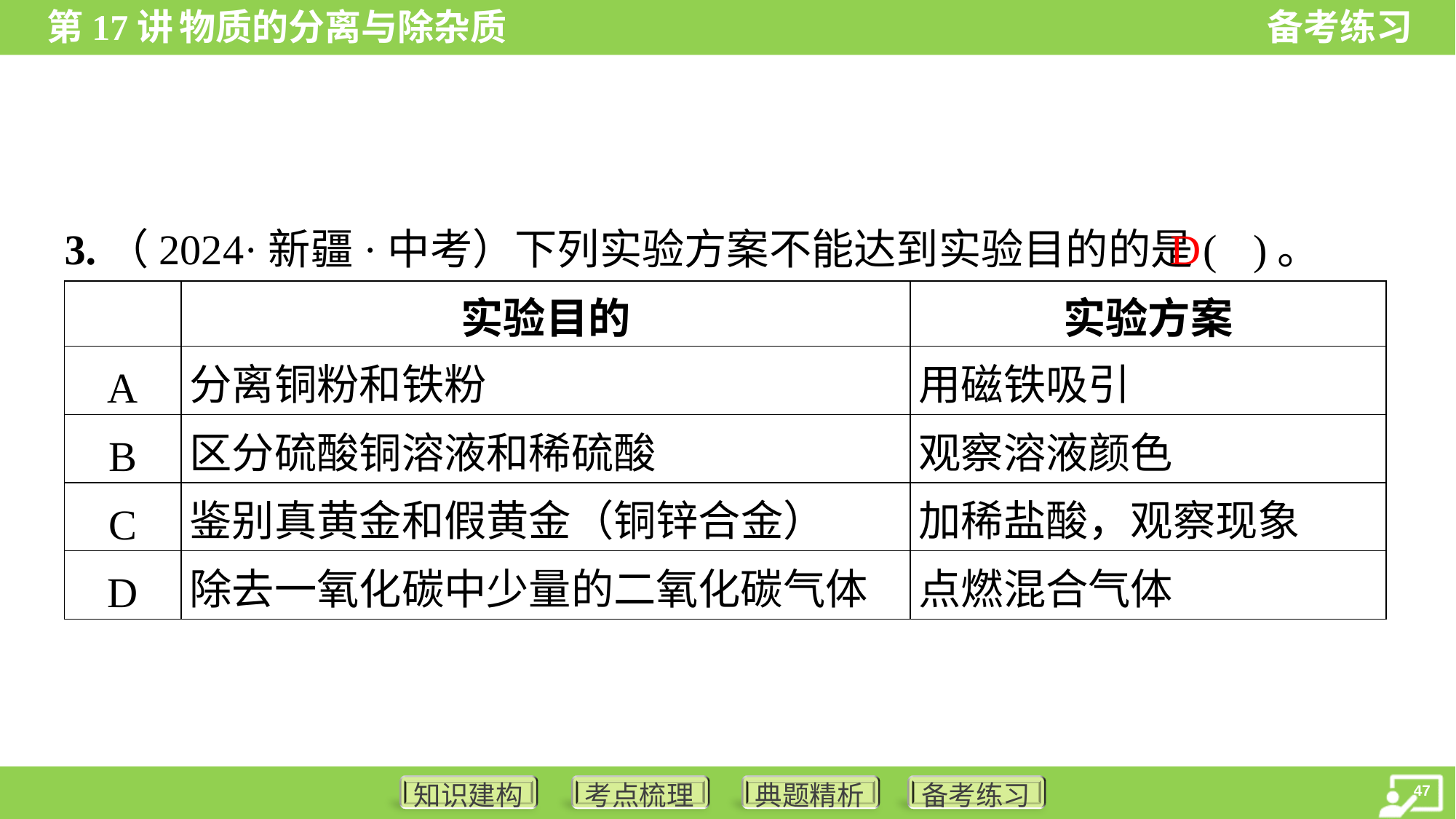

D
3.（2024·新疆·中考）下列实验方案不能达到实验目的的是(   )。
|  | 实验目的 | 实验方案 |
| --- | --- | --- |
| A | 分离铜粉和铁粉 | 用磁铁吸引 |
| B | 区分硫酸铜溶液和稀硫酸 | 观察溶液颜色 |
| C | 鉴别真黄金和假黄金（铜锌合金） | 加稀盐酸，观察现象 |
| D | 除去一氧化碳中少量的二氧化碳气体 | 点燃混合气体 |